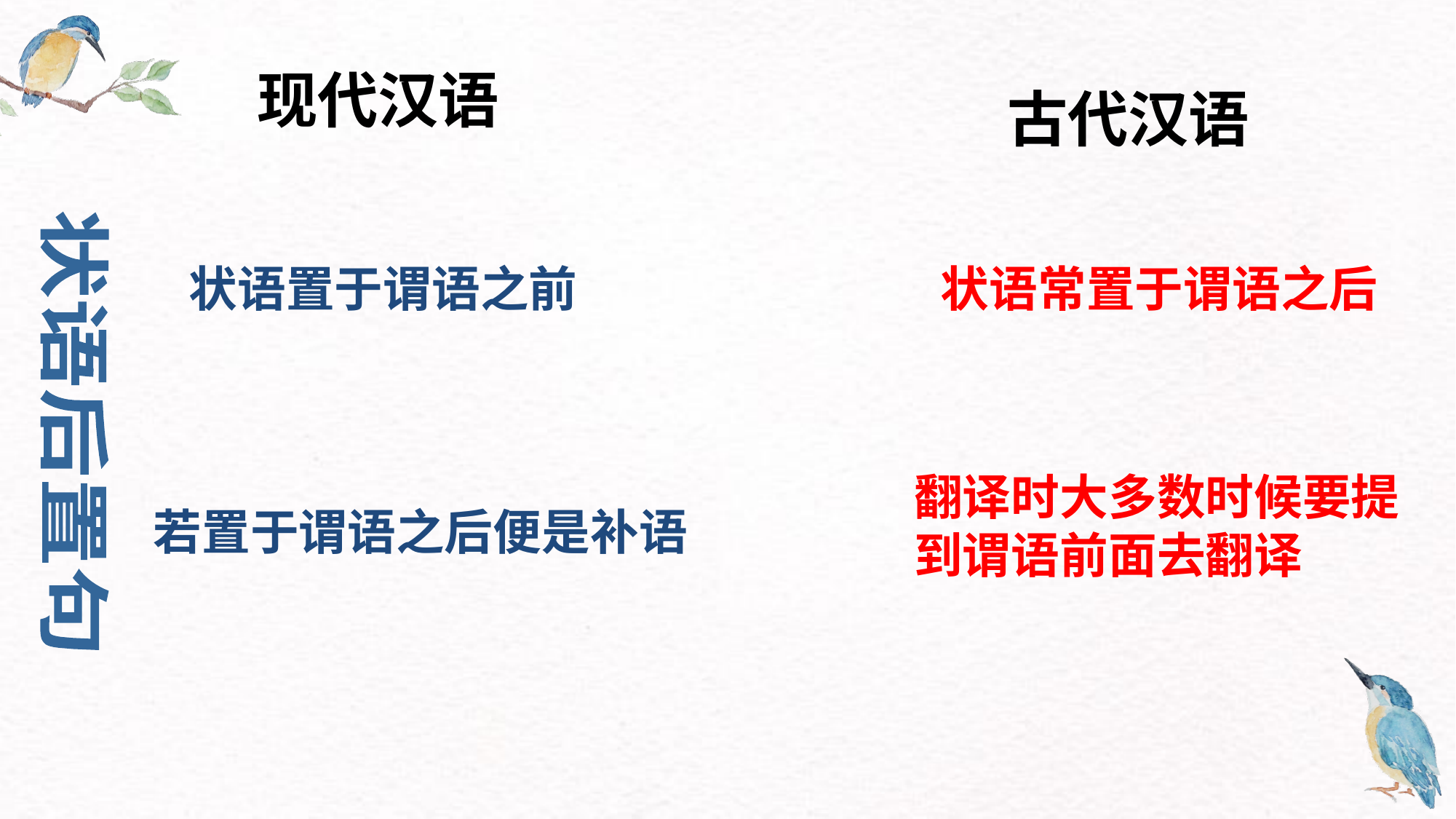

现代汉语
古代汉语
状语置于谓语之前
状语常置于谓语之后
状语后置句
翻译时大多数时候要提到谓语前面去翻译
若置于谓语之后便是补语